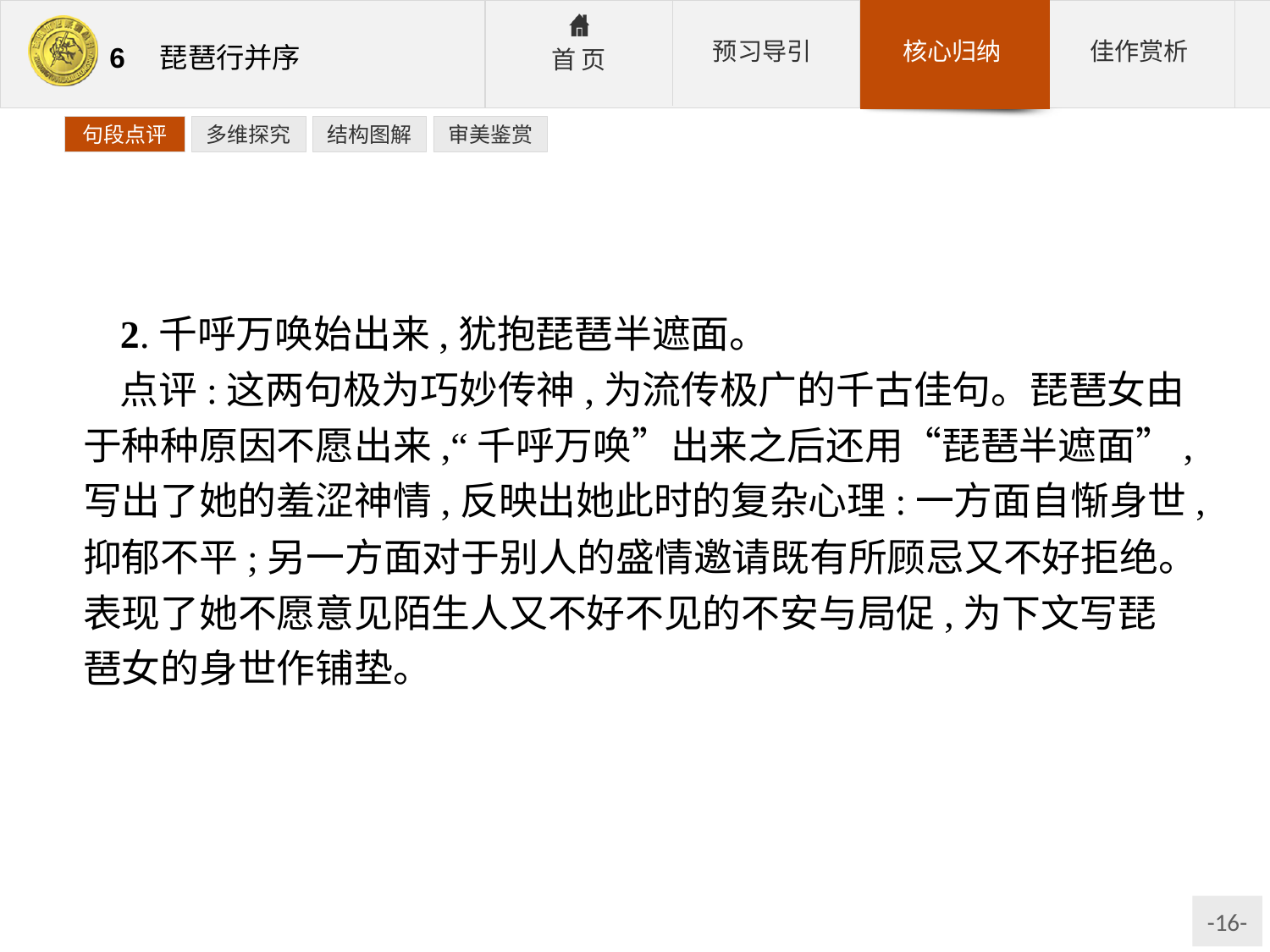

句段点评
多维探究
结构图解
审美鉴赏
2.千呼万唤始出来,犹抱琵琶半遮面。
点评:这两句极为巧妙传神,为流传极广的千古佳句。琵琶女由于种种原因不愿出来,“千呼万唤”出来之后还用“琵琶半遮面”,写出了她的羞涩神情,反映出她此时的复杂心理:一方面自惭身世,抑郁不平;另一方面对于别人的盛情邀请既有所顾忌又不好拒绝。表现了她不愿意见陌生人又不好不见的不安与局促,为下文写琵琶女的身世作铺垫。